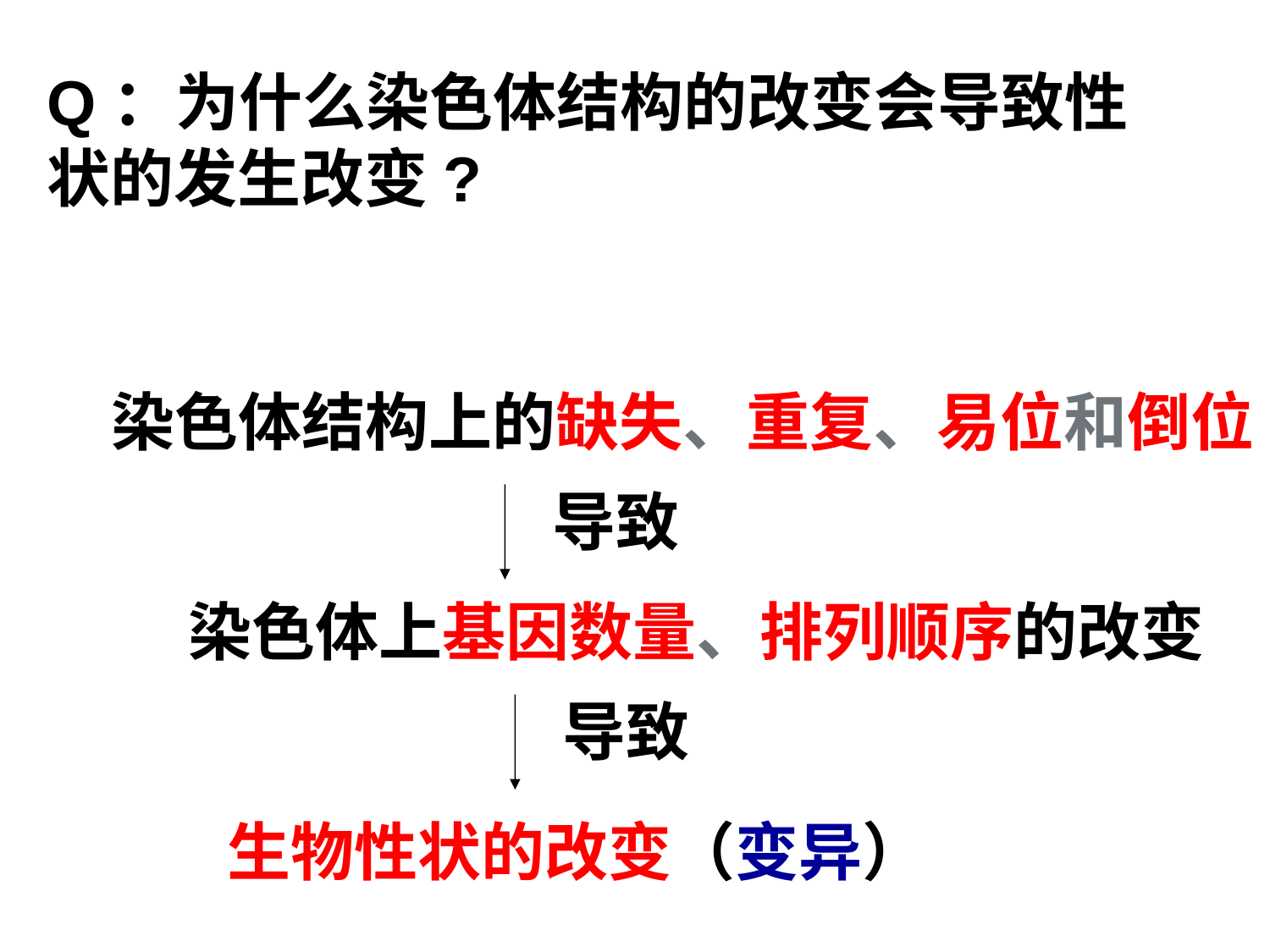

Q：为什么染色体结构的改变会导致性状的发生改变?
染色体结构上的缺失、重复、易位和倒位
导致

染色体上基因数量、排列顺序的改变
导致

生物性状的改变（变异）